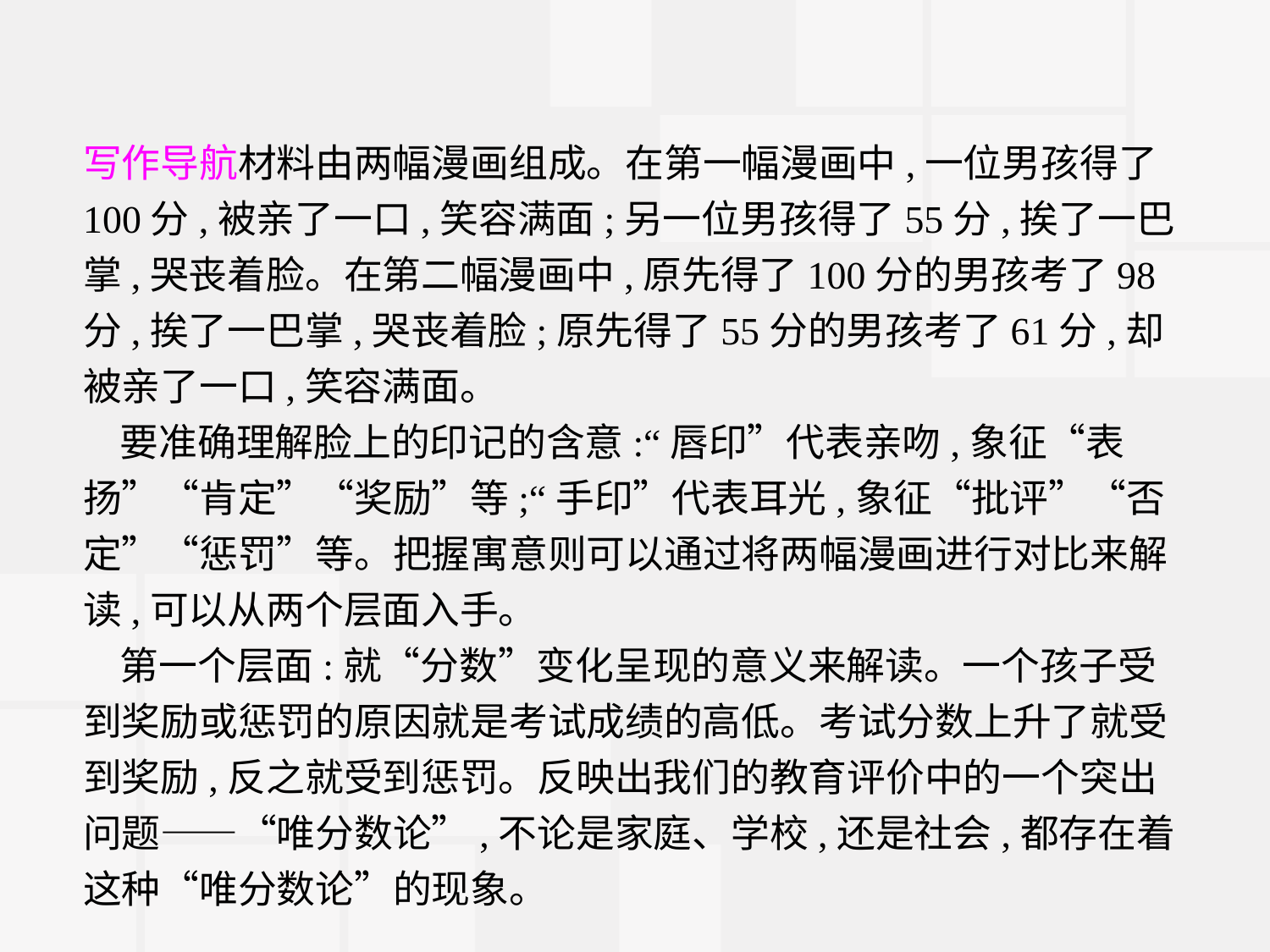

写作导航材料由两幅漫画组成。在第一幅漫画中,一位男孩得了100分,被亲了一口,笑容满面;另一位男孩得了55分,挨了一巴掌,哭丧着脸。在第二幅漫画中,原先得了100分的男孩考了98分,挨了一巴掌,哭丧着脸;原先得了55分的男孩考了61分,却被亲了一口,笑容满面。
要准确理解脸上的印记的含意:“唇印”代表亲吻,象征“表扬”“肯定”“奖励”等;“手印”代表耳光,象征“批评”“否定”“惩罚”等。把握寓意则可以通过将两幅漫画进行对比来解读,可以从两个层面入手。
第一个层面:就“分数”变化呈现的意义来解读。一个孩子受到奖励或惩罚的原因就是考试成绩的高低。考试分数上升了就受到奖励,反之就受到惩罚。反映出我们的教育评价中的一个突出问题——“唯分数论”,不论是家庭、学校,还是社会,都存在着这种“唯分数论”的现象。